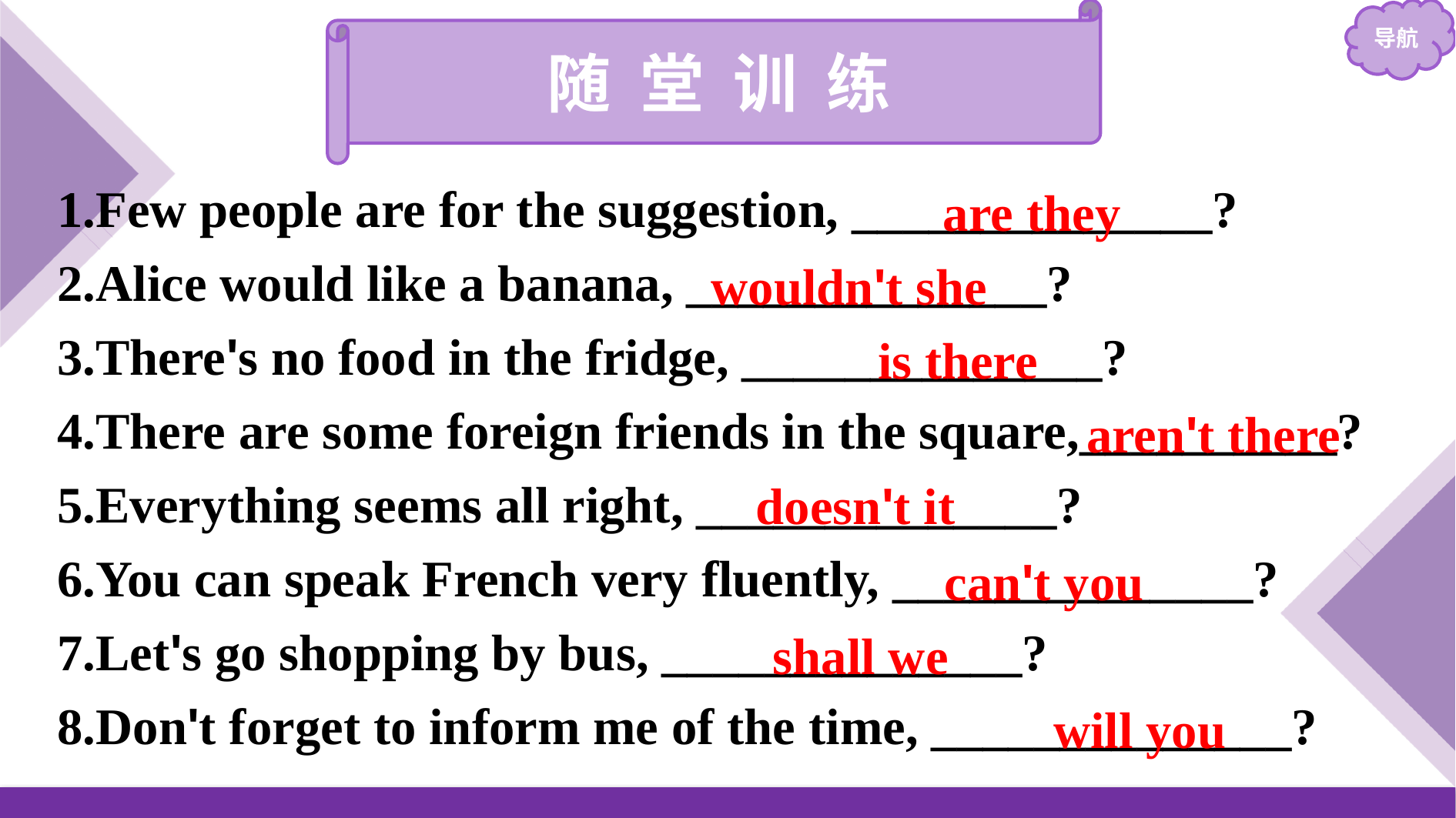

随  堂  训  练
1.Few people are for the suggestion, ______________?
2.Alice would like a banana, ______________?
3.There's no food in the fridge, ______________?
4.There are some foreign friends in the square,__________?
5.Everything seems all right, ______________?
6.You can speak French very fluently, ______________?
7.Let's go shopping by bus, ______________?
8.Don't forget to inform me of the time, ______________?
are they
wouldn't she
is there
aren't there
doesn't it
can't you
shall we
will you